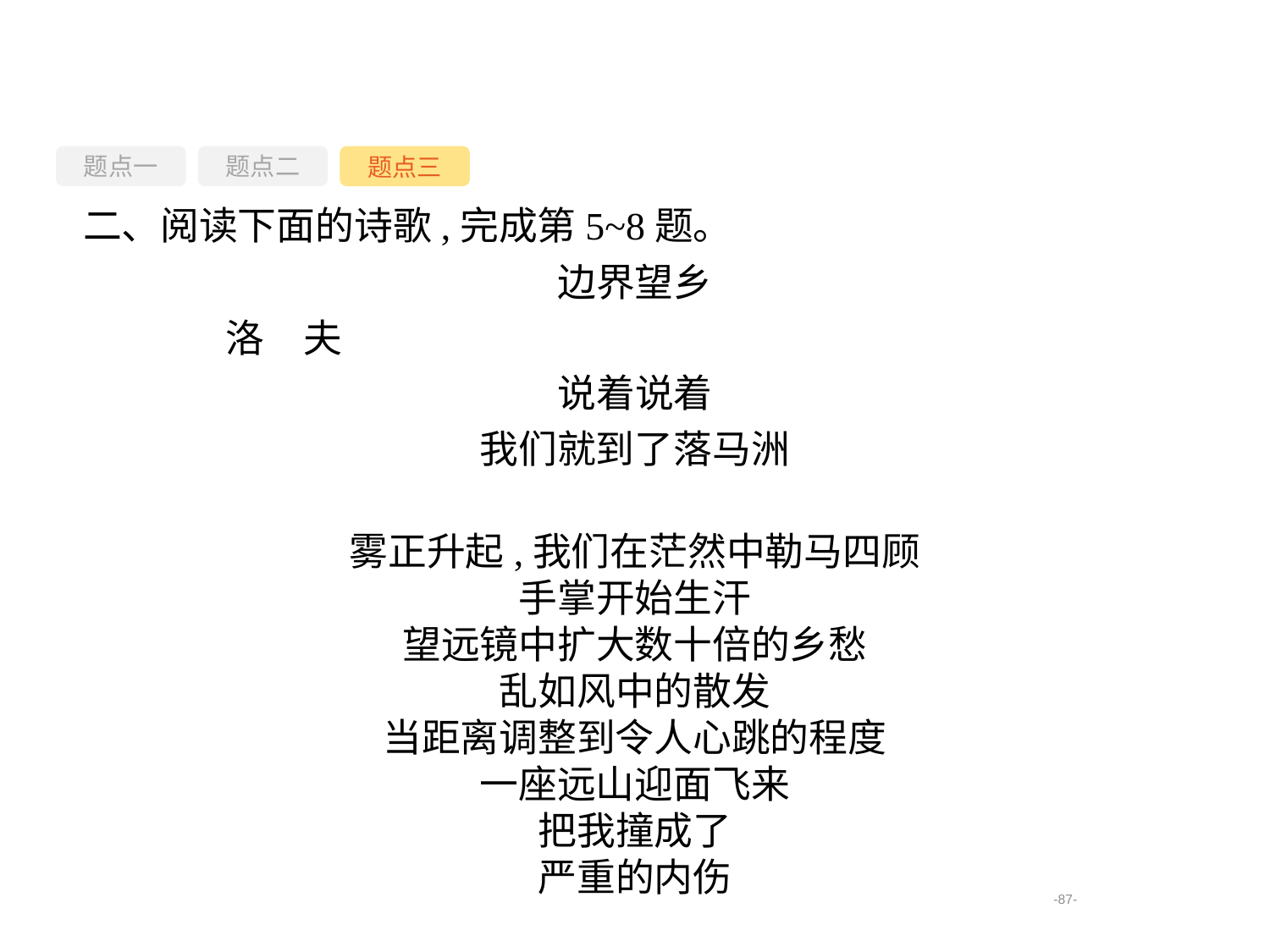

题点一
题点三
题点二
二、阅读下面的诗歌,完成第5~8题。
边界望乡
	洛　夫
说着说着
我们就到了落马洲

雾正升起,我们在茫然中勒马四顾
手掌开始生汗
望远镜中扩大数十倍的乡愁
乱如风中的散发
当距离调整到令人心跳的程度
一座远山迎面飞来
把我撞成了
严重的内伤
-87-